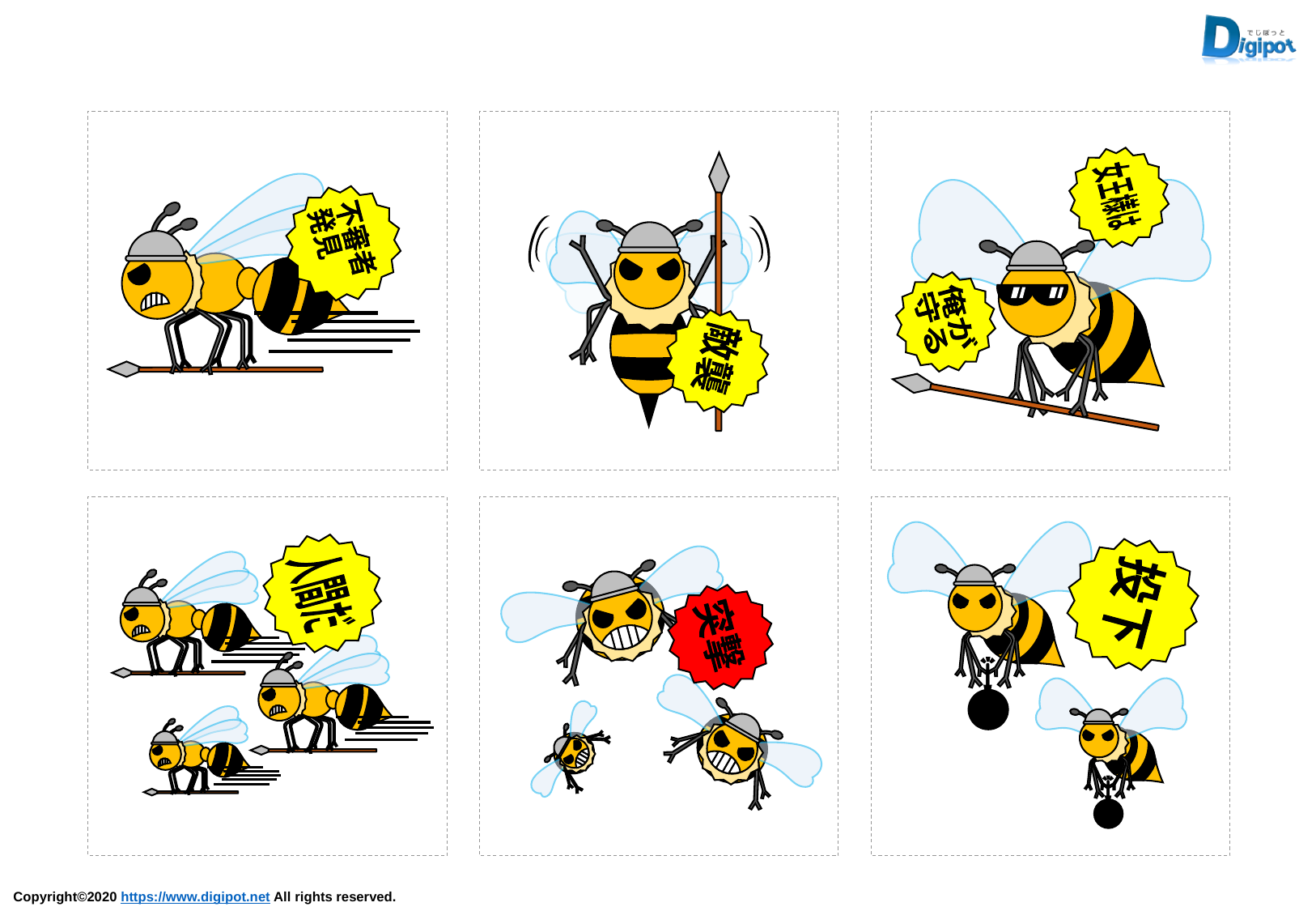

女王様は

俺が
守る

敵襲

不審者
発見

投下

人間だ

突撃